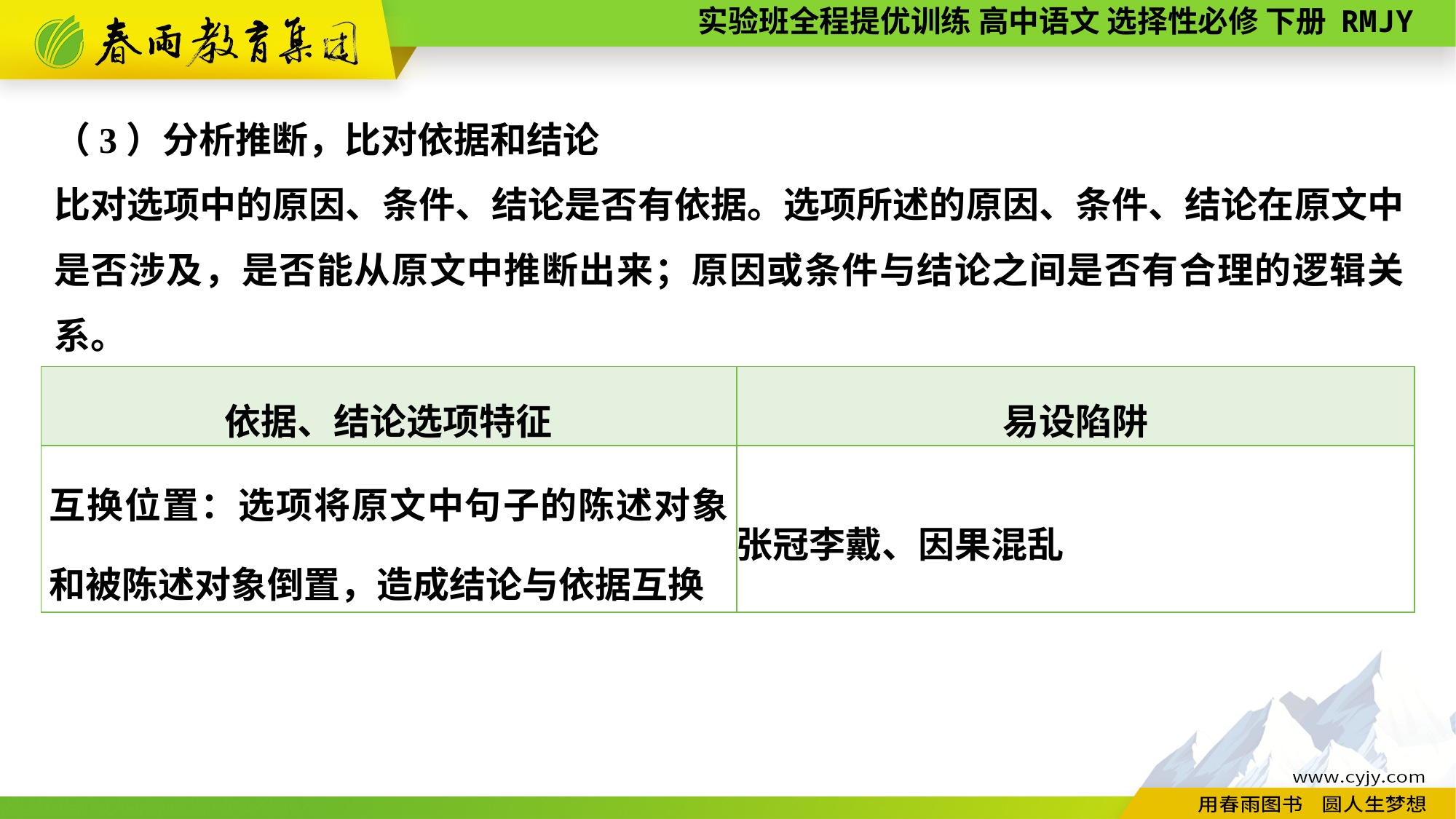

（3）分析推断，比对依据和结论
比对选项中的原因、条件、结论是否有依据。选项所述的原因、条件、结论在原文中是否涉及，是否能从原文中推断出来；原因或条件与结论之间是否有合理的逻辑关系。
| 依据、结论选项特征 | 易设陷阱 |
| --- | --- |
| 互换位置：选项将原文中句子的陈述对象和被陈述对象倒置，造成结论与依据互换 | 张冠李戴、因果混乱 |